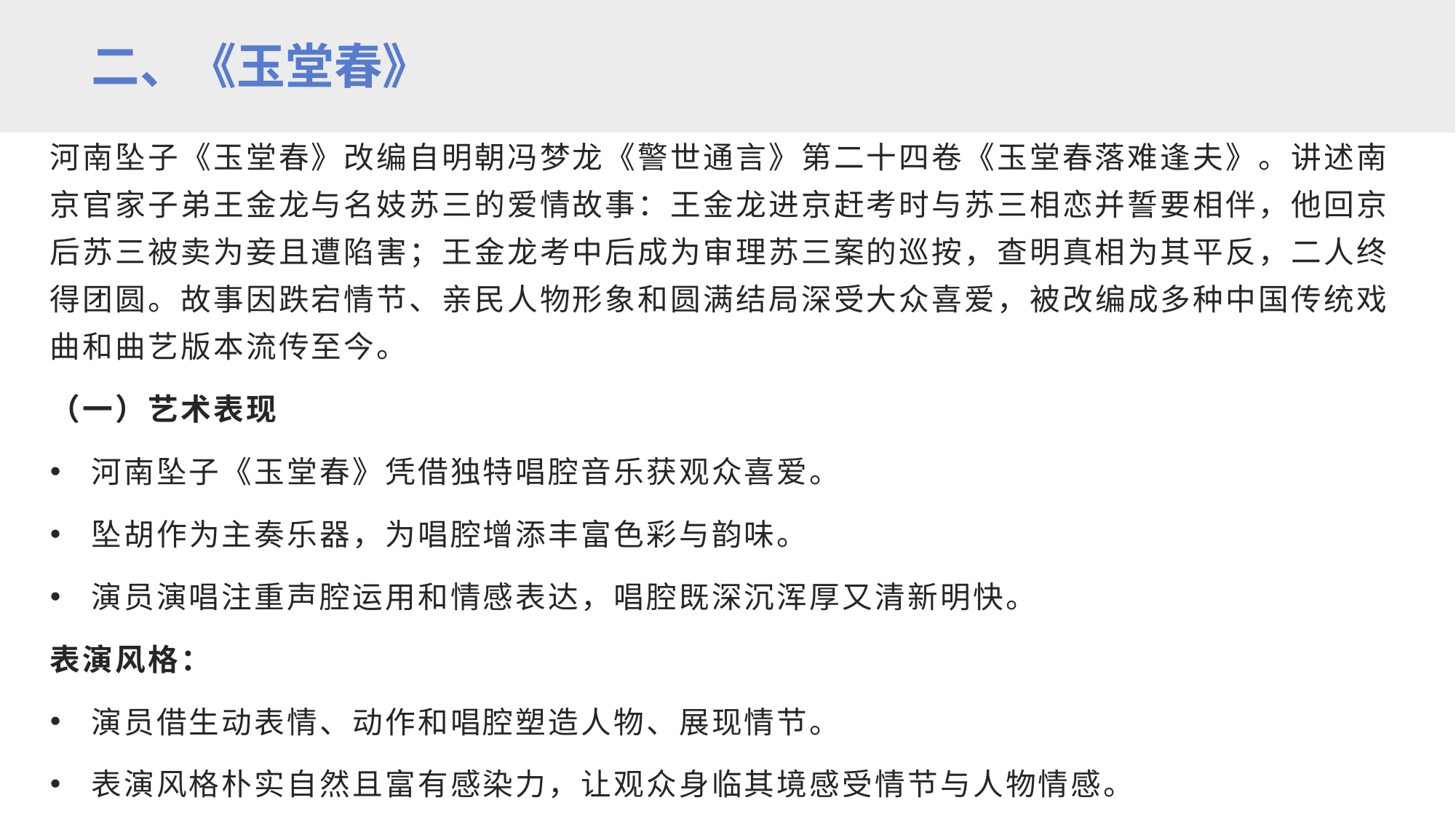

二、《玉堂春》
河南坠子《玉堂春》改编自明朝冯梦龙《警世通言》第二十四卷《玉堂春落难逢夫》。讲述南京官家子弟王金龙与名妓苏三的爱情故事：王金龙进京赶考时与苏三相恋并誓要相伴，他回京后苏三被卖为妾且遭陷害；王金龙考中后成为审理苏三案的巡按，查明真相为其平反，二人终得团圆。故事因跌宕情节、亲民人物形象和圆满结局深受大众喜爱，被改编成多种中国传统戏曲和曲艺版本流传至今。
（一）艺术表现
河南坠子《玉堂春》凭借独特唱腔音乐获观众喜爱。
坠胡作为主奏乐器，为唱腔增添丰富色彩与韵味。
演员演唱注重声腔运用和情感表达，唱腔既深沉浑厚又清新明快。
表演风格：
演员借生动表情、动作和唱腔塑造人物、展现情节。
表演风格朴实自然且富有感染力，让观众身临其境感受情节与人物情感。